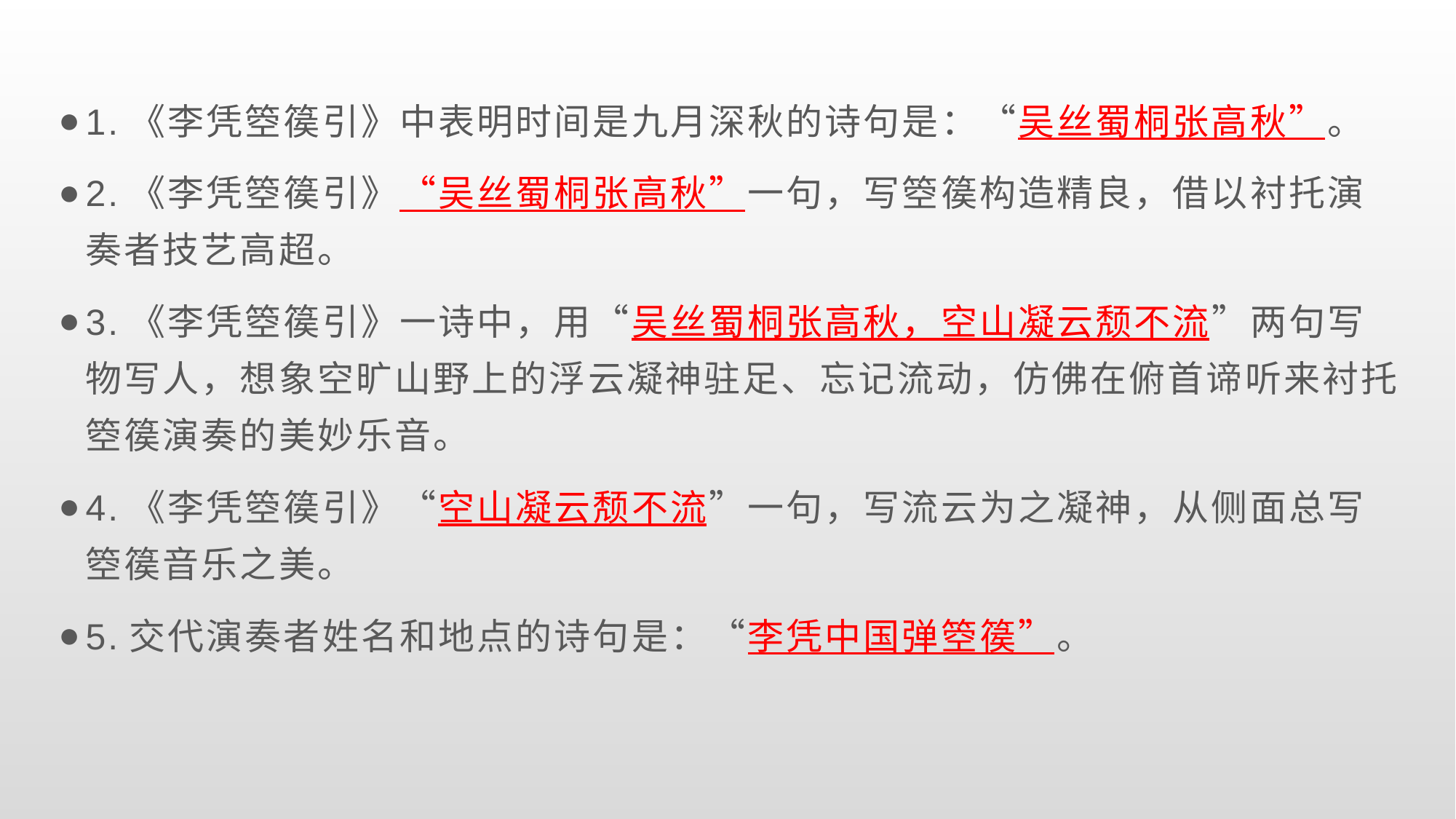

1.《李凭箜篌引》中表明时间是九月深秋的诗句是：“吴丝蜀桐张高秋”。
2.《李凭箜篌引》“吴丝蜀桐张高秋”一句，写箜篌构造精良，借以衬托演奏者技艺高超。
3.《李凭箜篌引》一诗中，用“吴丝蜀桐张高秋，空山凝云颓不流”两句写物写人，想象空旷山野上的浮云凝神驻足、忘记流动，仿佛在俯首谛听来衬托箜篌演奏的美妙乐音。
4.《李凭箜篌引》“空山凝云颓不流”一句，写流云为之凝神，从侧面总写箜篌音乐之美。
5.交代演奏者姓名和地点的诗句是：“李凭中国弹箜篌”。